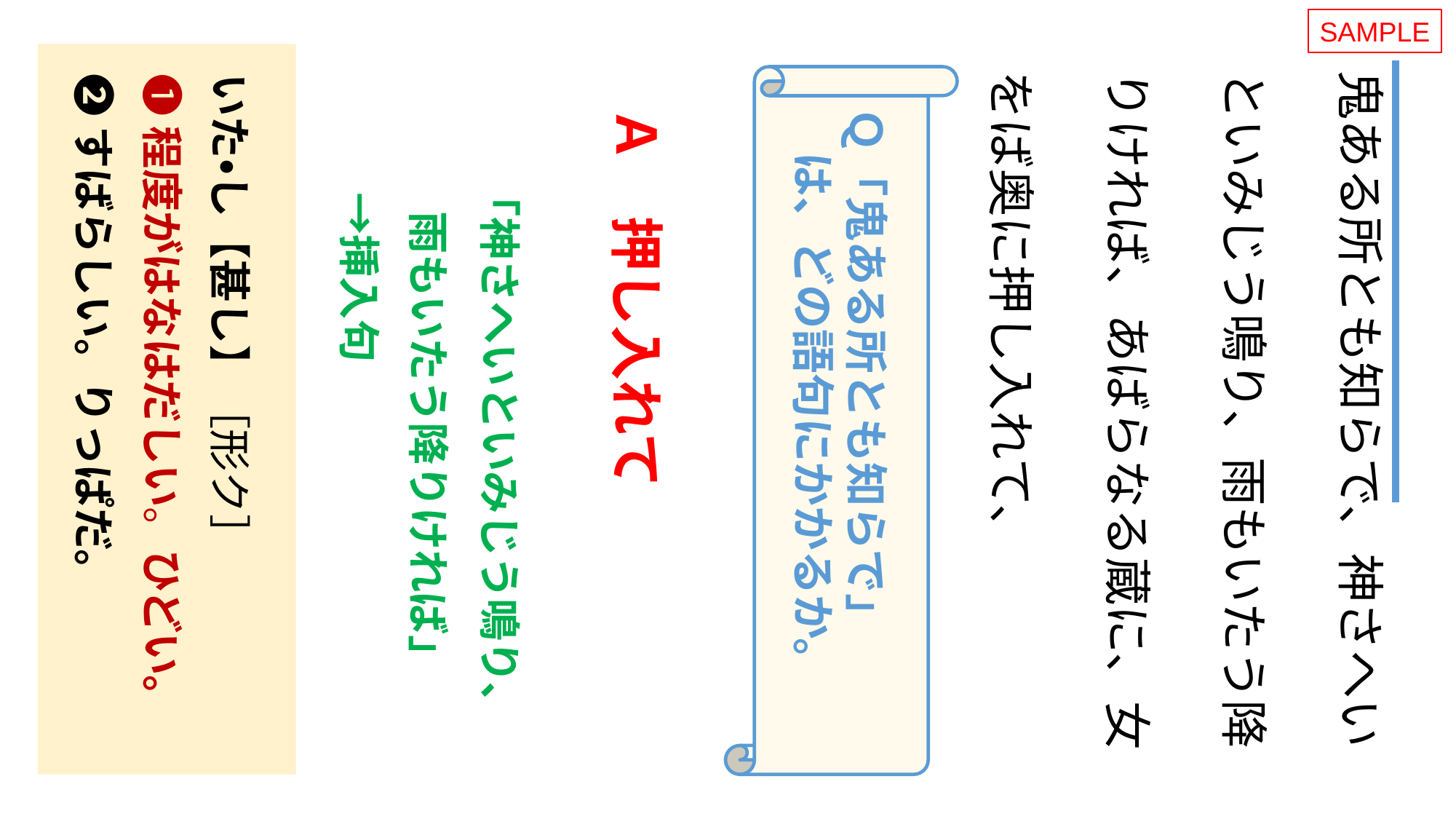

SAMPLE
いた・し【甚し】［形ク］
❶程度がはなはだしい。ひどい。
❷すばらしい。りっぱだ。
鬼ある所とも知らで、神さへいといみじう鳴り、雨もいたう降りければ、あばらなる蔵に、女をば奥に押し入れて、

Ｑ「鬼ある所とも知らで」
　は、どの語句にかかるか。
　 「神さへいといみじう鳴り、
　　  雨もいたう降りければ」
　　→挿入句
Ａ　押し入れて